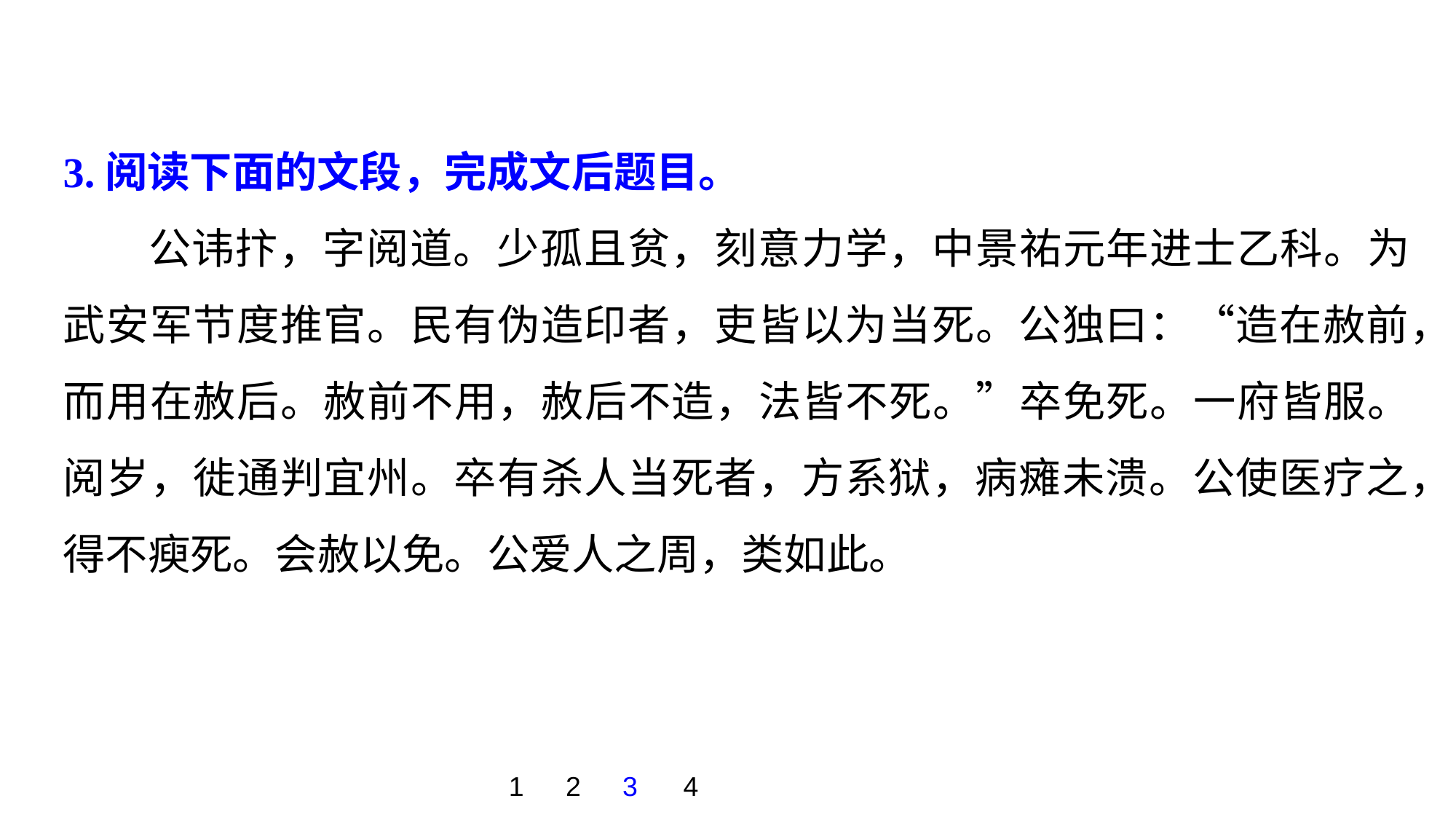

3.阅读下面的文段，完成文后题目。
公讳抃，字阅道。少孤且贫，刻意力学，中景祐元年进士乙科。为武安军节度推官。民有伪造印者，吏皆以为当死。公独曰：“造在赦前，而用在赦后。赦前不用，赦后不造，法皆不死。”卒免死。一府皆服。阅岁，徙通判宜州。卒有杀人当死者，方系狱，病瘫未溃。公使医疗之，得不瘐死。会赦以免。公爱人之周，类如此。
1
2
3
4